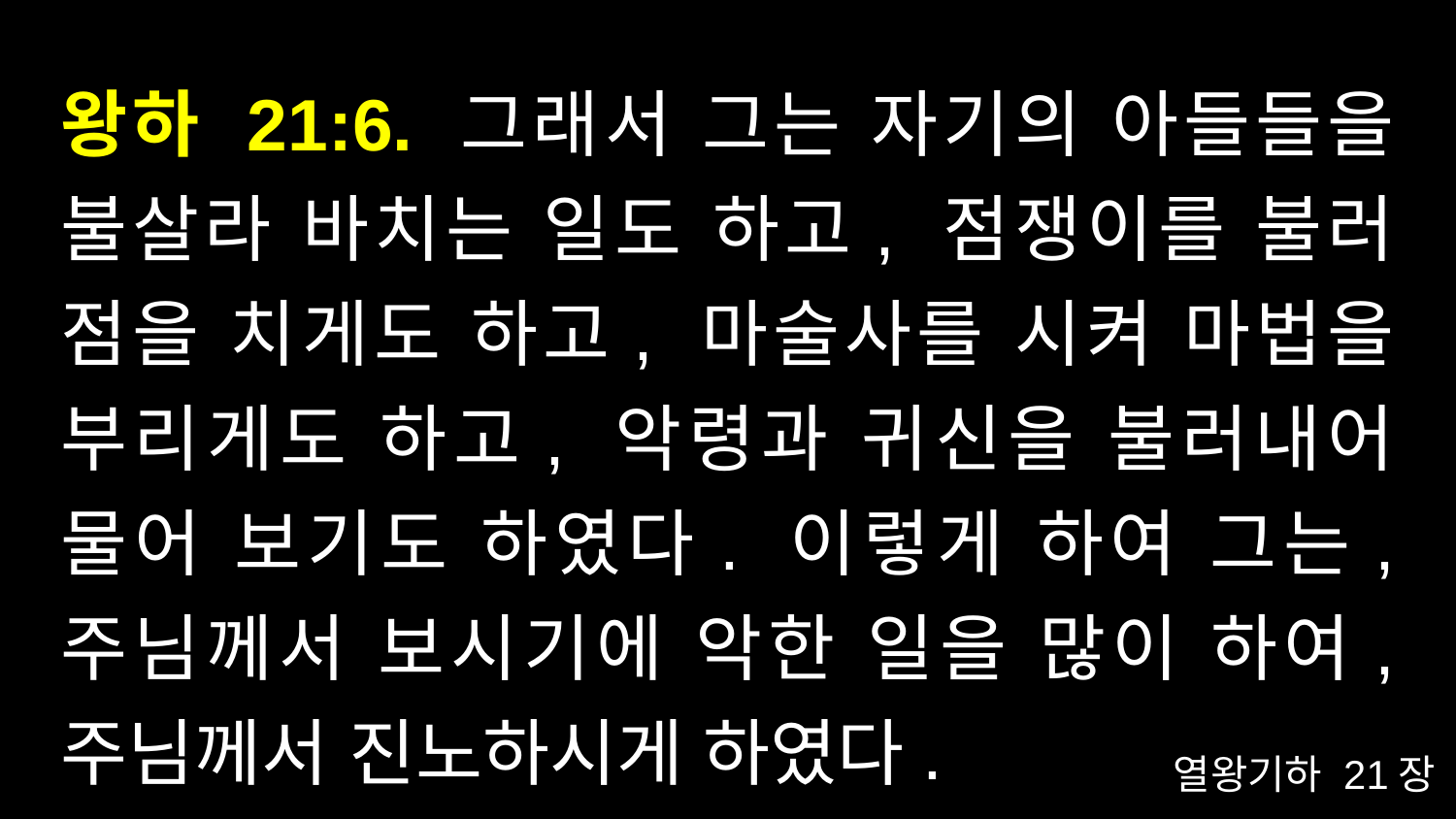

# 왕하 21:6. 그래서 그는 자기의 아들들을 불살라 바치는 일도 하고, 점쟁이를 불러 점을 치게도 하고, 마술사를 시켜 마법을 부리게도 하고, 악령과 귀신을 불러내어 물어 보기도 하였다. 이렇게 하여 그는, 주님께서 보시기에 악한 일을 많이 하여, 주님께서 진노하시게 하였다.
열왕기하 21장